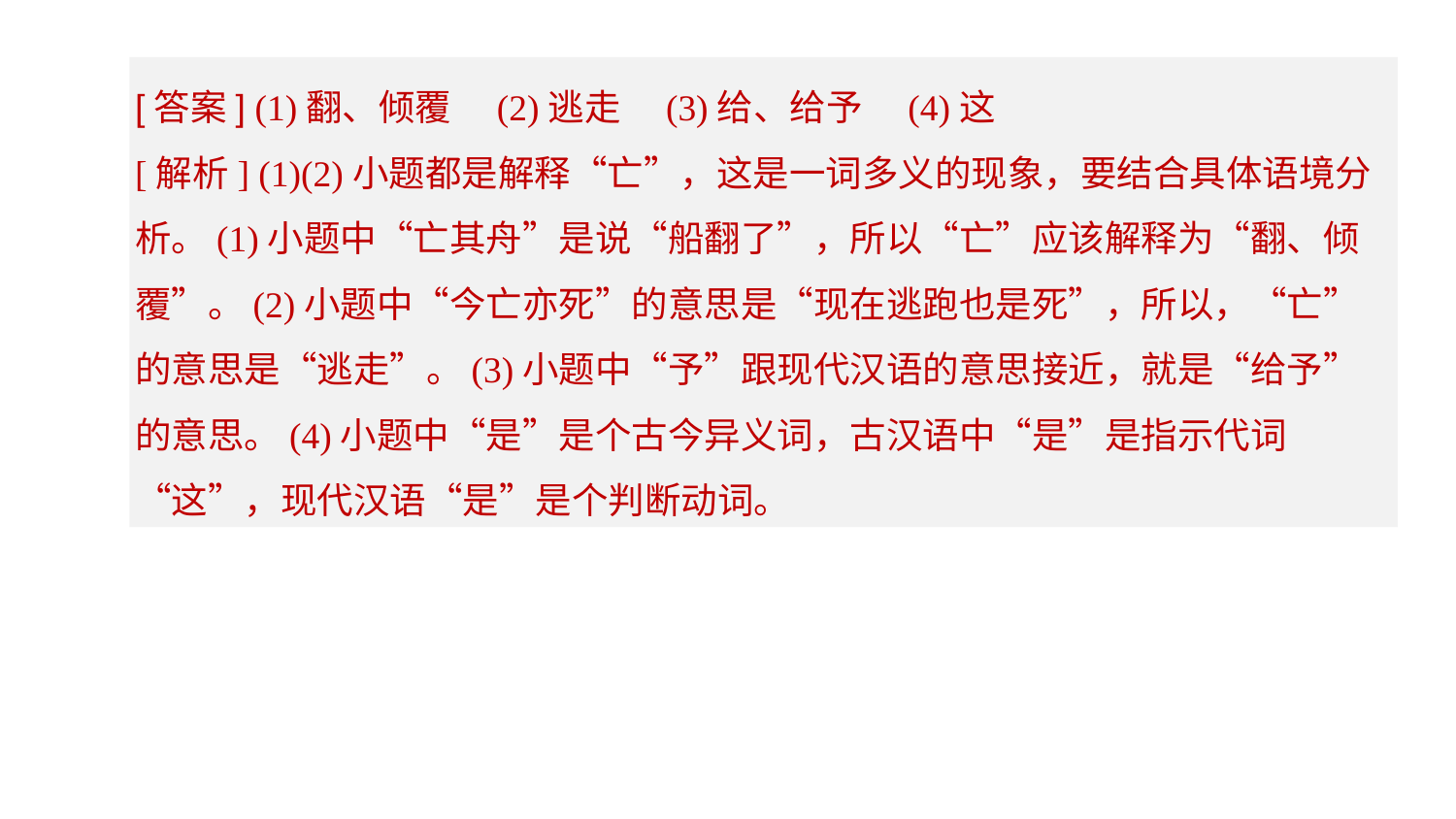

[答案] (1)翻、倾覆　(2)逃走　(3)给、给予　(4)这
[解析] (1)(2)小题都是解释“亡”，这是一词多义的现象，要结合具体语境分析。(1)小题中“亡其舟”是说“船翻了”，所以“亡”应该解释为“翻、倾覆”。(2)小题中“今亡亦死”的意思是“现在逃跑也是死”，所以，“亡”的意思是“逃走”。(3)小题中“予”跟现代汉语的意思接近，就是“给予”的意思。(4)小题中“是”是个古今异义词，古汉语中“是”是指示代词“这”，现代汉语“是”是个判断动词。